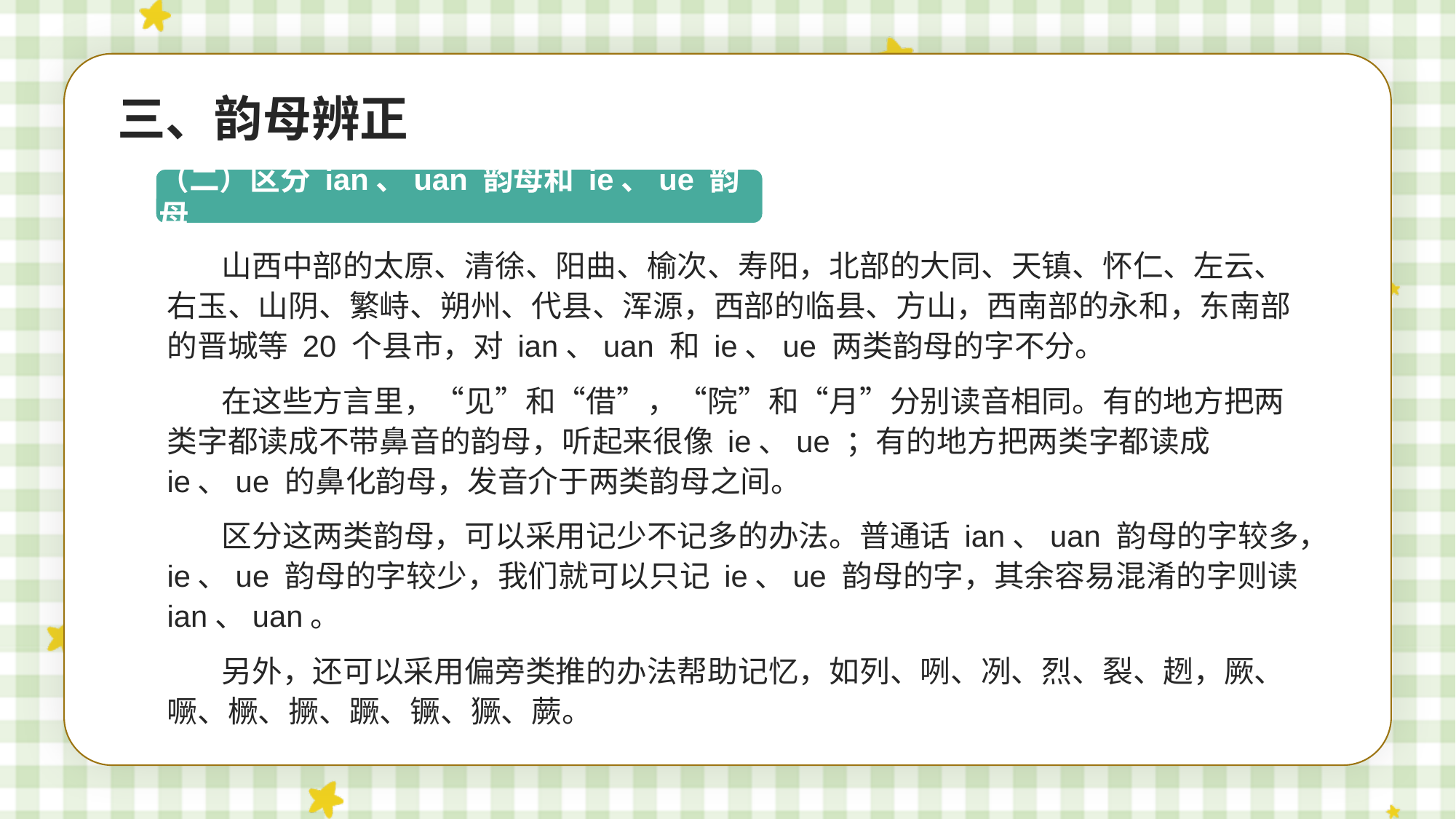

三、韵母辨正
（二）区分 ian、uan 韵母和 ie、ue 韵母
山西中部的太原、清徐、阳曲、榆次、寿阳，北部的大同、天镇、怀仁、左云、右玉、山阴、繁峙、朔州、代县、浑源，西部的临县、方山，西南部的永和，东南部的晋城等 20 个县市，对 ian、uan 和 ie、ue 两类韵母的字不分。
在这些方言里，“见”和“借”，“院”和“月”分别读音相同。有的地方把两类字都读成不带鼻音的韵母，听起来很像 ie、ue ；有的地方把两类字都读成 ie、ue 的鼻化韵母，发音介于两类韵母之间。
区分这两类韵母，可以采用记少不记多的办法。普通话 ian、uan 韵母的字较多，ie、ue 韵母的字较少，我们就可以只记 ie、ue 韵母的字，其余容易混淆的字则读 ian、uan。
另外，还可以采用偏旁类推的办法帮助记忆，如列、咧、冽、烈、裂、趔，厥、噘、橛、撅、蹶、镢、獗、蕨。